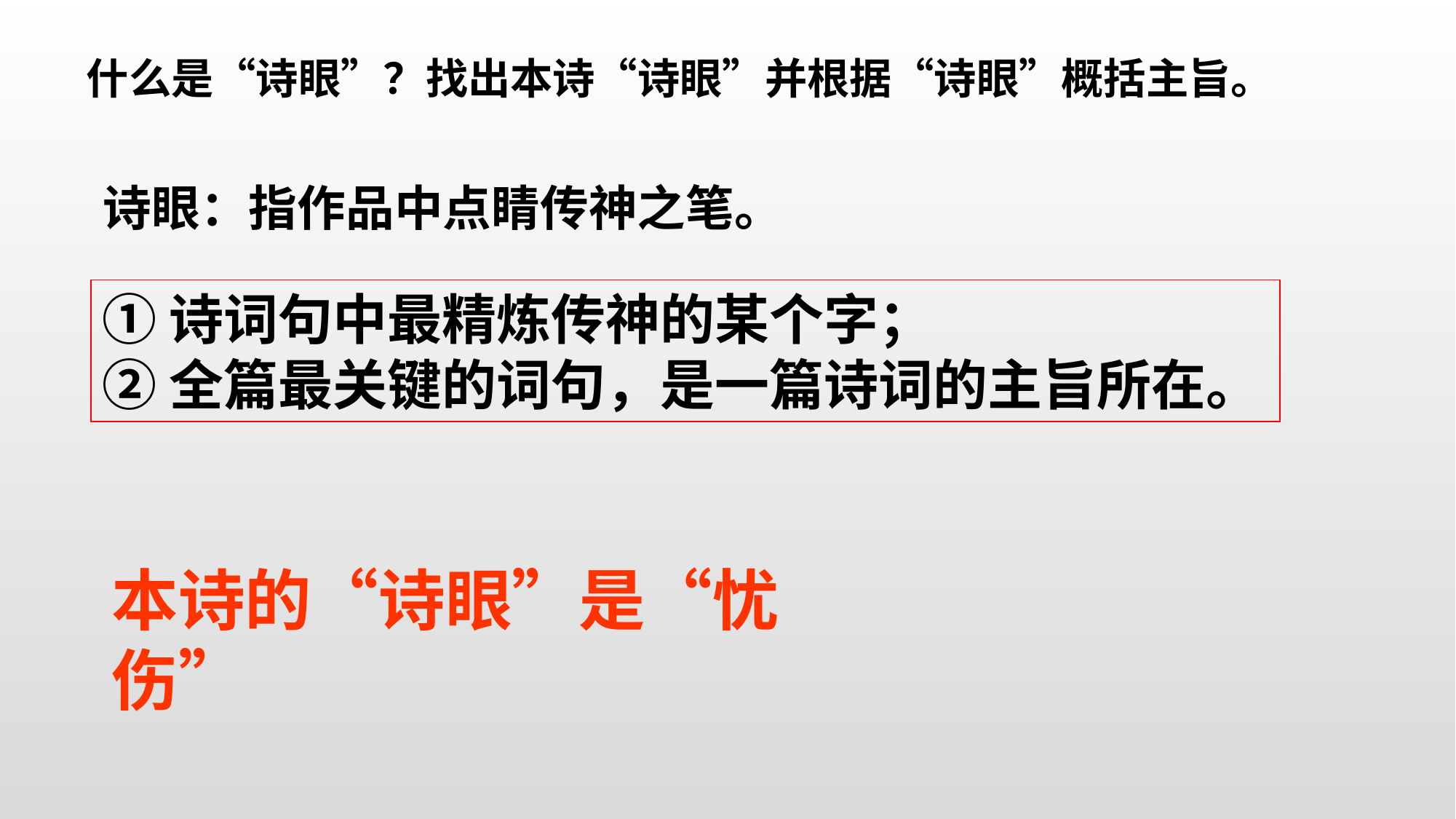

什么是“诗眼”？找出本诗“诗眼”并根据“诗眼”概括主旨。
诗眼：指作品中点睛传神之笔。
①诗词句中最精炼传神的某个字；
②全篇最关键的词句，是一篇诗词的主旨所在。
本诗的“诗眼”是“忧伤”